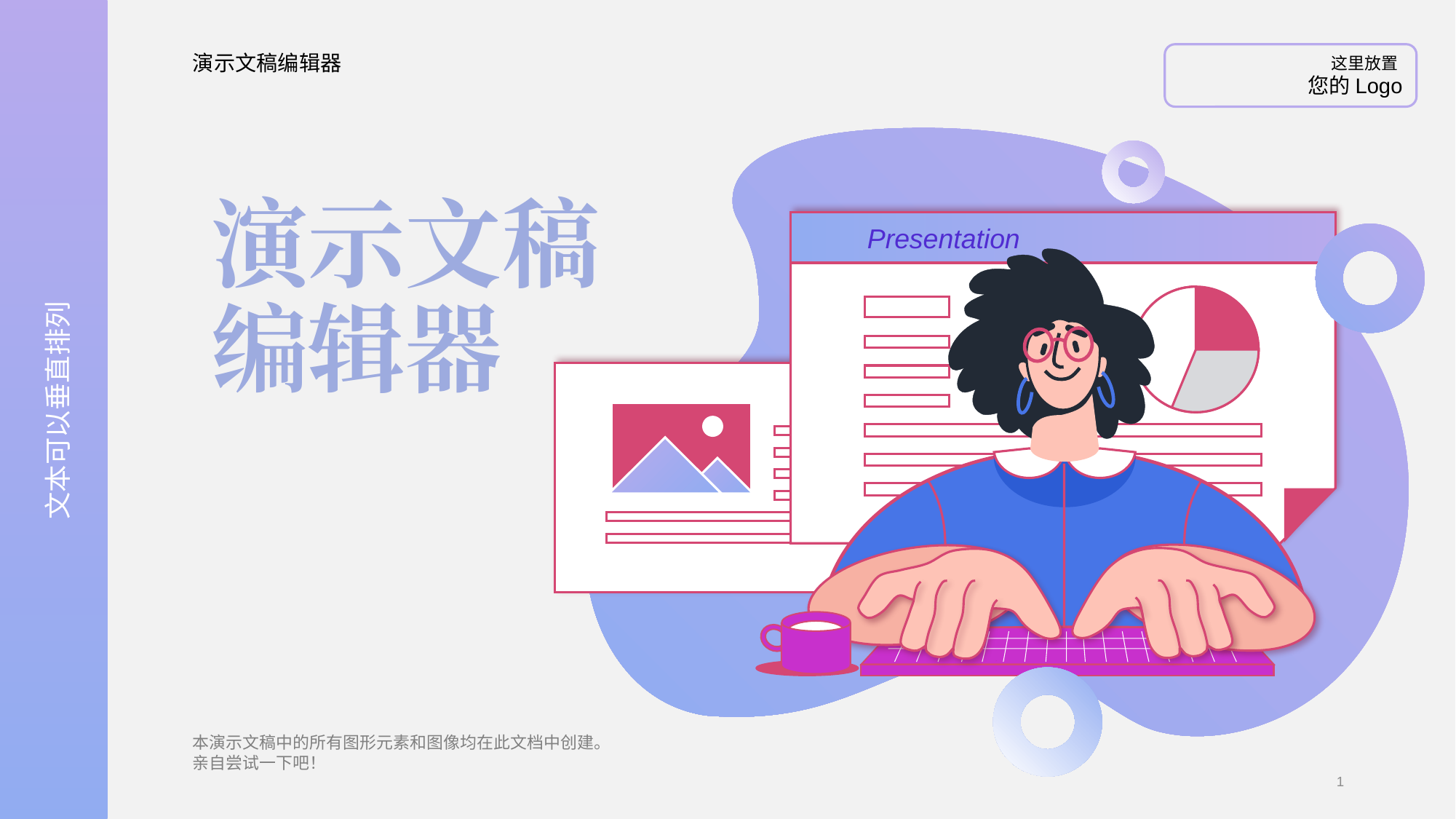

文本可以垂直排列
演示文稿编辑器
这里放置
您的Logo

演示文稿
编辑器

Presentation

本演示文稿中的所有图形元素和图像均在此文档中创建。
亲自尝试一下吧！
1